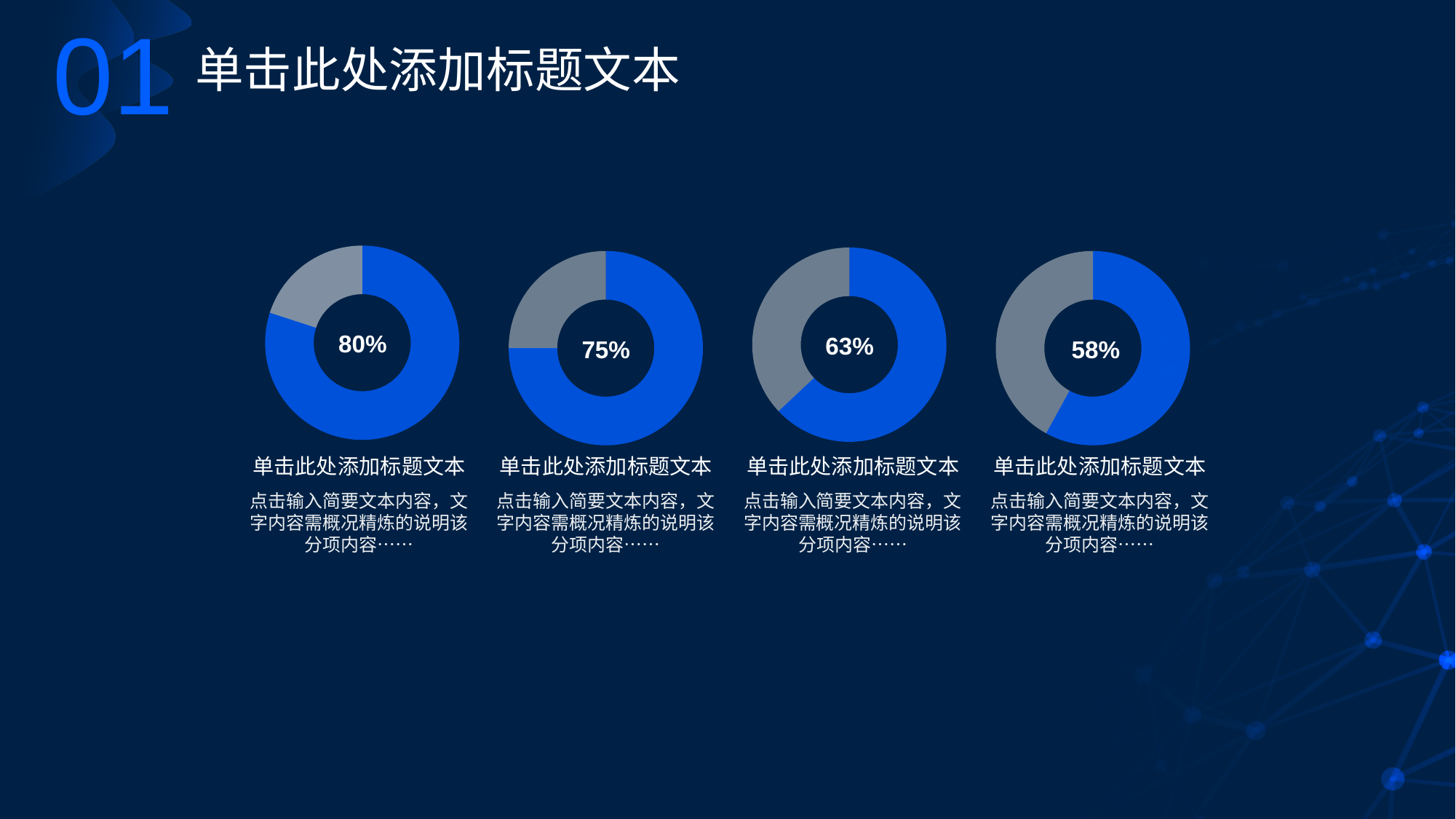

01
单击此处添加标题文本

### Chart

| Category | 销售额 |
|---|---|
| 第一季度 | 8.0 |
| 第二季度 | 2.0 |

### Chart

| Category | 销售额 |
|---|---|
| 第一季度 | 6.3 |
| 第二季度 | 3.7 |

### Chart

| Category | 销售额 |
|---|---|
| 第一季度 | 5.8 |
| 第二季度 | 4.2 |

### Chart

| Category | 销售额 |
|---|---|
| 第一季度 | 7.5 |
| 第二季度 | 2.5 |
80%
63%
75%
58%
单击此处添加标题文本
单击此处添加标题文本
单击此处添加标题文本
单击此处添加标题文本
点击输入简要文本内容，文字内容需概况精炼的说明该分项内容……
点击输入简要文本内容，文字内容需概况精炼的说明该分项内容……
点击输入简要文本内容，文字内容需概况精炼的说明该分项内容……
点击输入简要文本内容，文字内容需概况精炼的说明该分项内容……